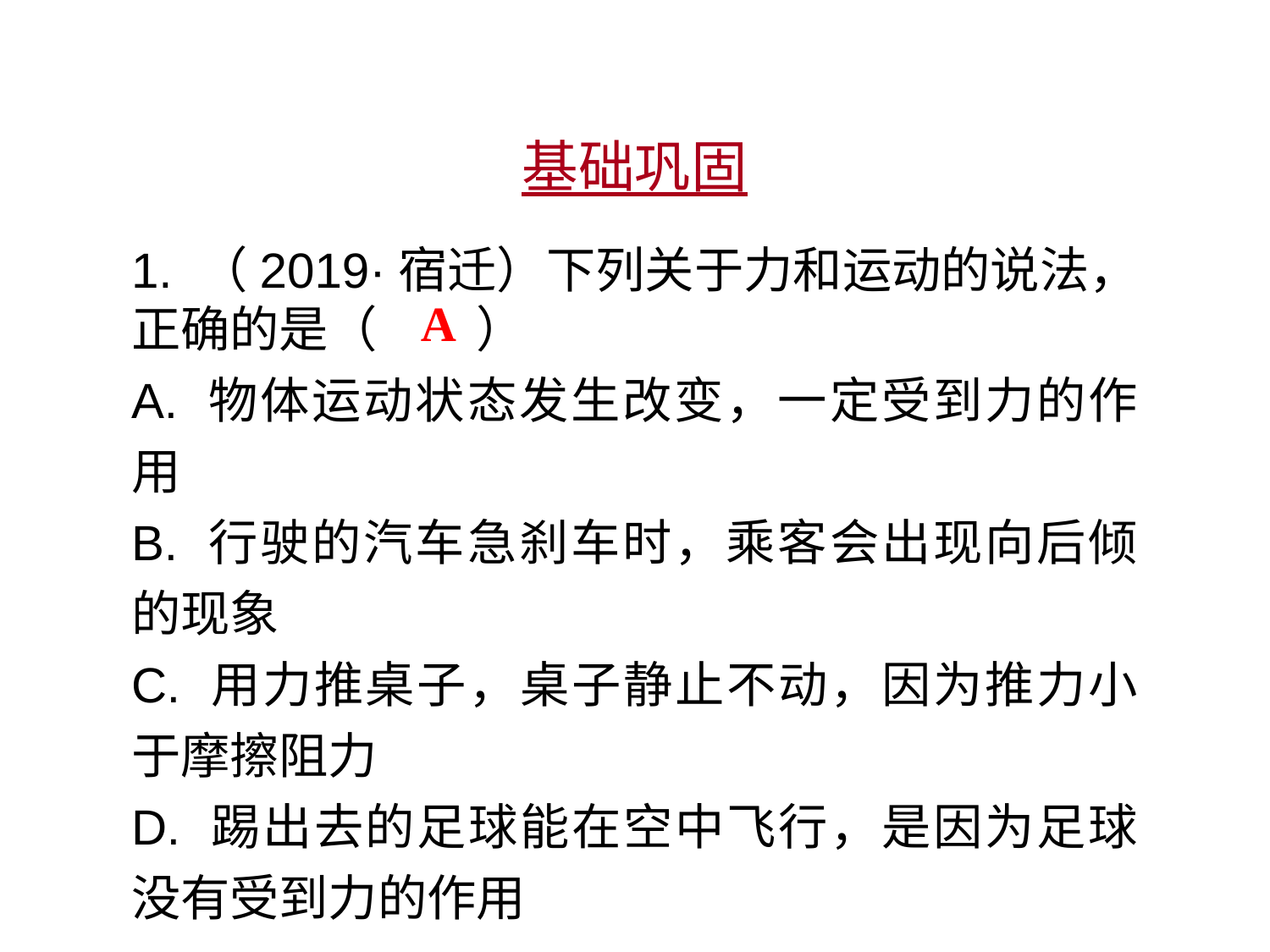

基础巩固
1. （2019·宿迁）下列关于力和运动的说法，正确的是（　　）
A. 物体运动状态发生改变，一定受到力的作用
B. 行驶的汽车急刹车时，乘客会出现向后倾的现象
C. 用力推桌子，桌子静止不动，因为推力小于摩擦阻力
D. 踢出去的足球能在空中飞行，是因为足球没有受到力的作用
A